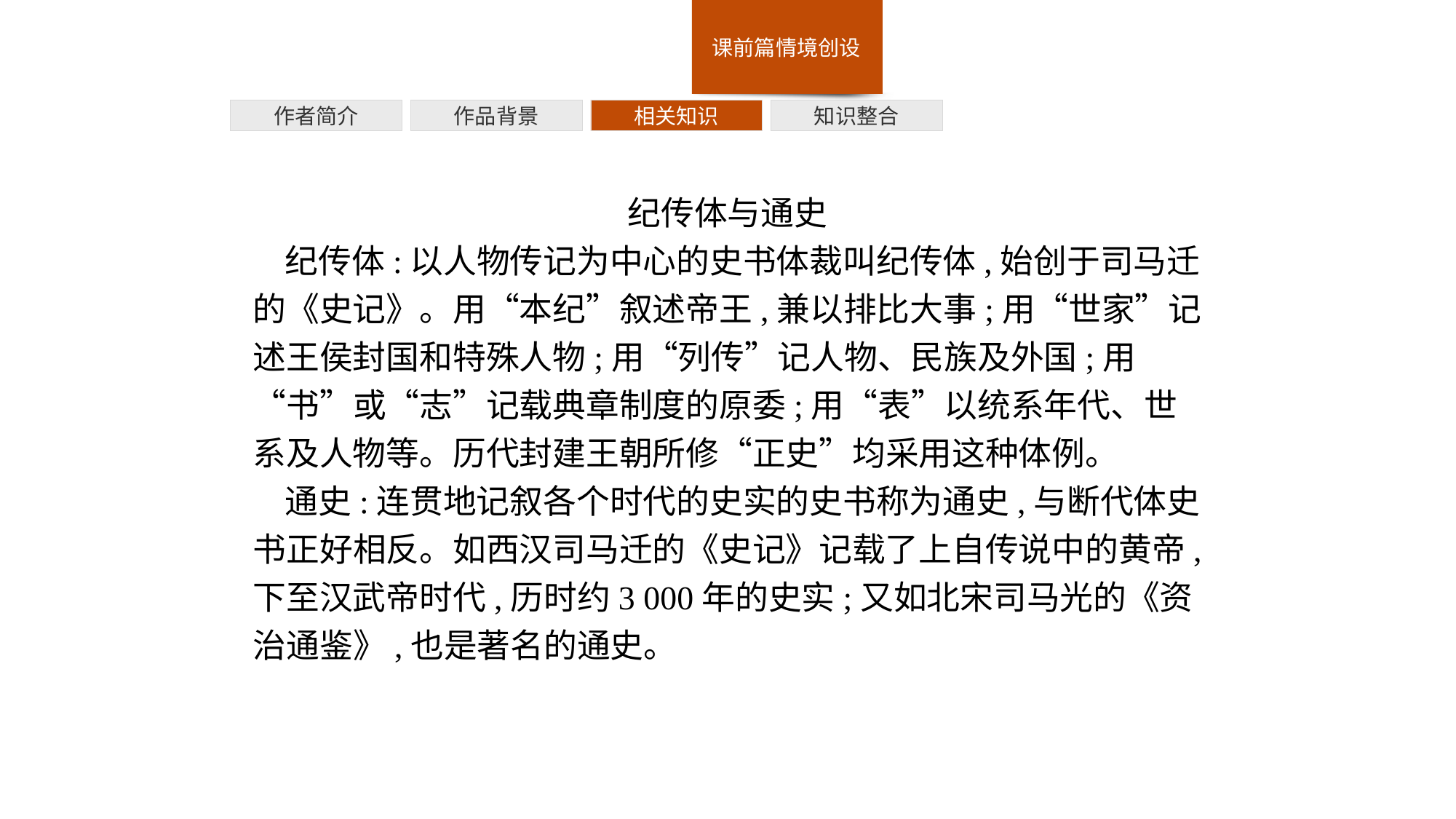

作者简介
作品背景
相关知识
知识整合
纪传体与通史
纪传体:以人物传记为中心的史书体裁叫纪传体,始创于司马迁的《史记》。用“本纪”叙述帝王,兼以排比大事;用“世家”记述王侯封国和特殊人物;用“列传”记人物、民族及外国;用“书”或“志”记载典章制度的原委;用“表”以统系年代、世系及人物等。历代封建王朝所修“正史”均采用这种体例。
通史:连贯地记叙各个时代的史实的史书称为通史,与断代体史书正好相反。如西汉司马迁的《史记》记载了上自传说中的黄帝,下至汉武帝时代,历时约3 000年的史实;又如北宋司马光的《资治通鉴》,也是著名的通史。